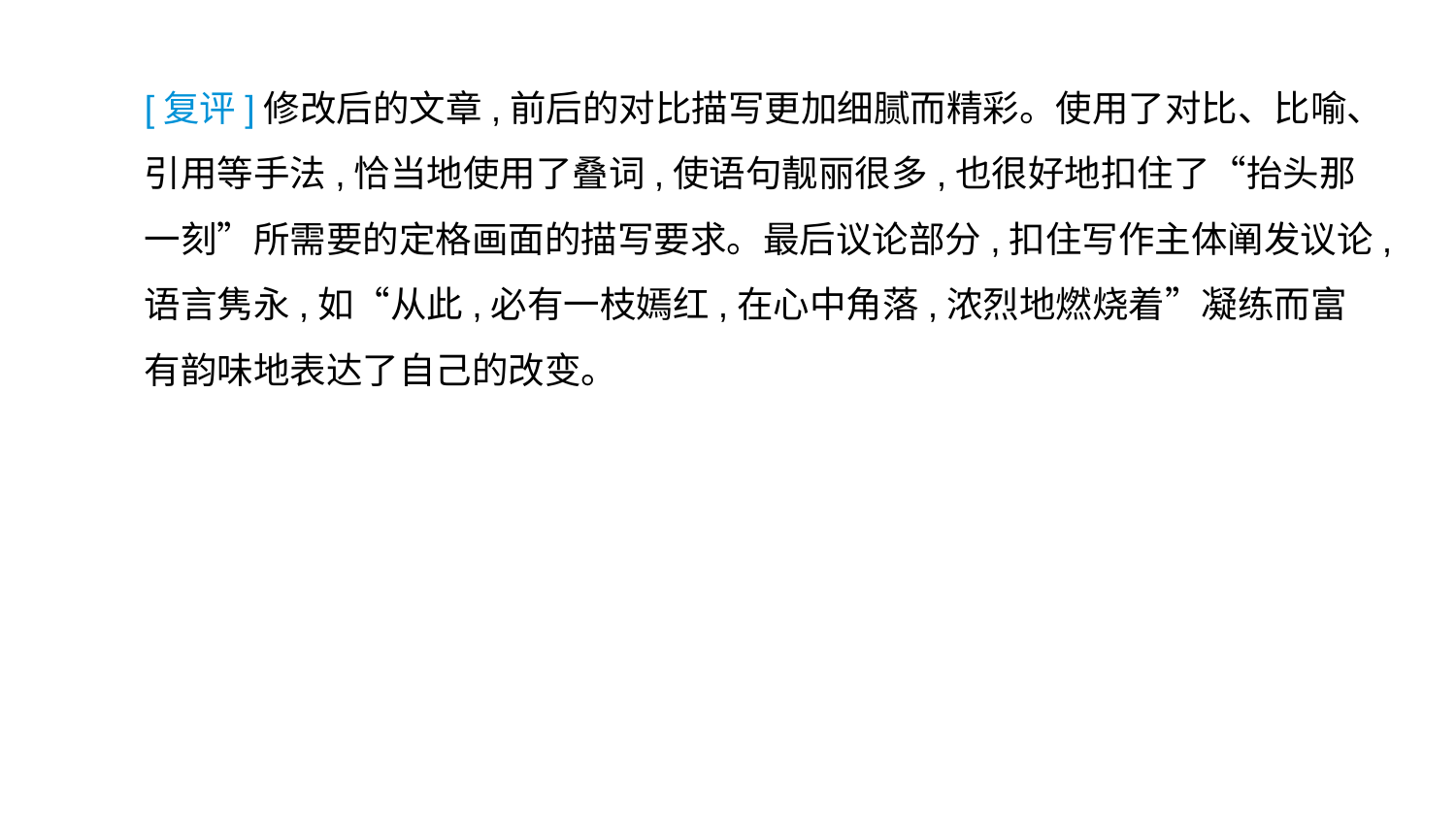

[复评]修改后的文章,前后的对比描写更加细腻而精彩。使用了对比、比喻、引用等手法,恰当地使用了叠词,使语句靓丽很多,也很好地扣住了“抬头那一刻”所需要的定格画面的描写要求。最后议论部分,扣住写作主体阐发议论,语言隽永,如“从此,必有一枝嫣红,在心中角落,浓烈地燃烧着”凝练而富有韵味地表达了自己的改变。